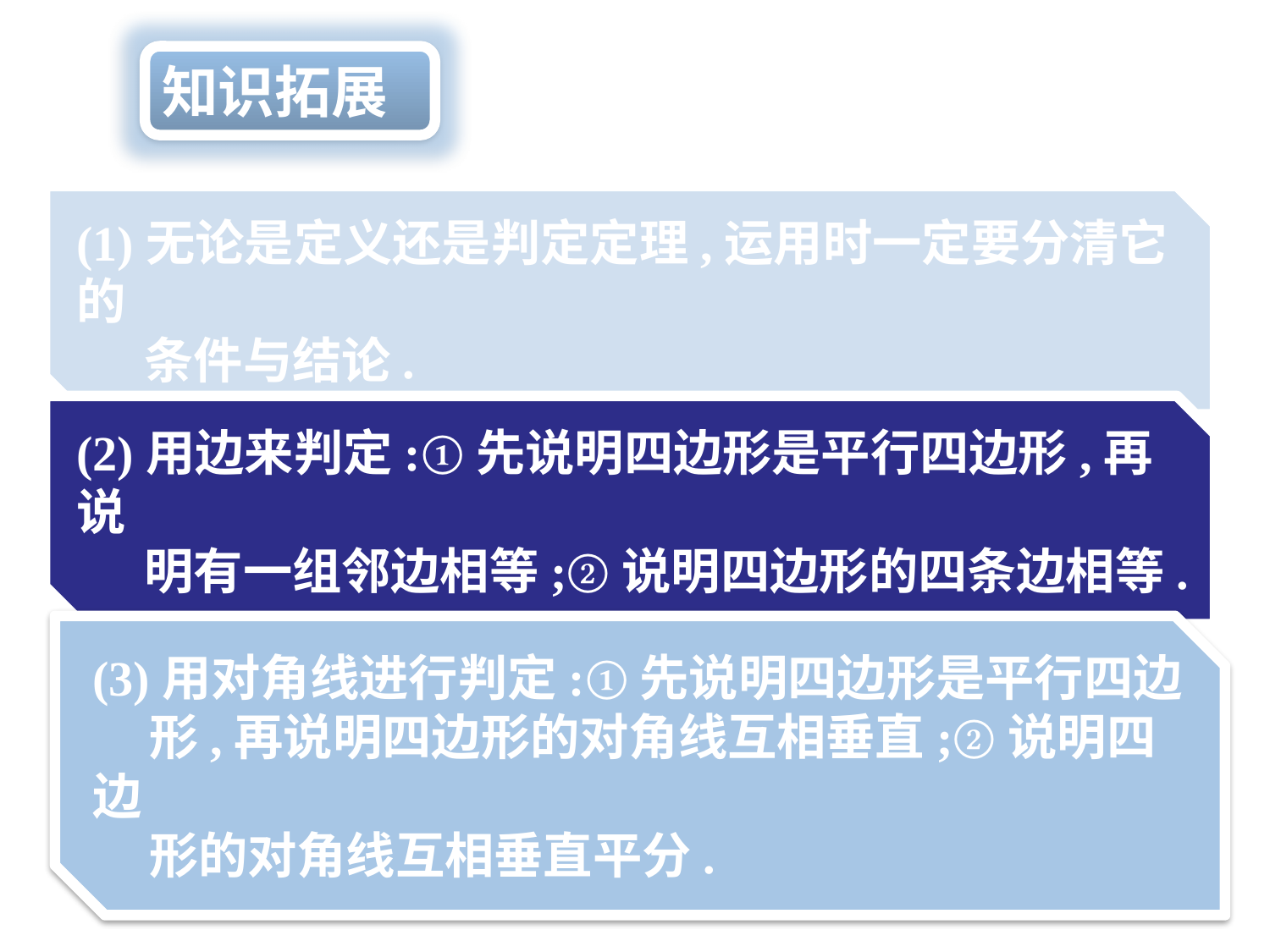

知识拓展
(1)无论是定义还是判定定理,运用时一定要分清它的
     条件与结论.
(2)用边来判定:①先说明四边形是平行四边形,再说
     明有一组邻边相等;②说明四边形的四条边相等.
(3)用对角线进行判定:①先说明四边形是平行四边
    形,再说明四边形的对角线互相垂直;②说明四边
    形的对角线互相垂直平分.